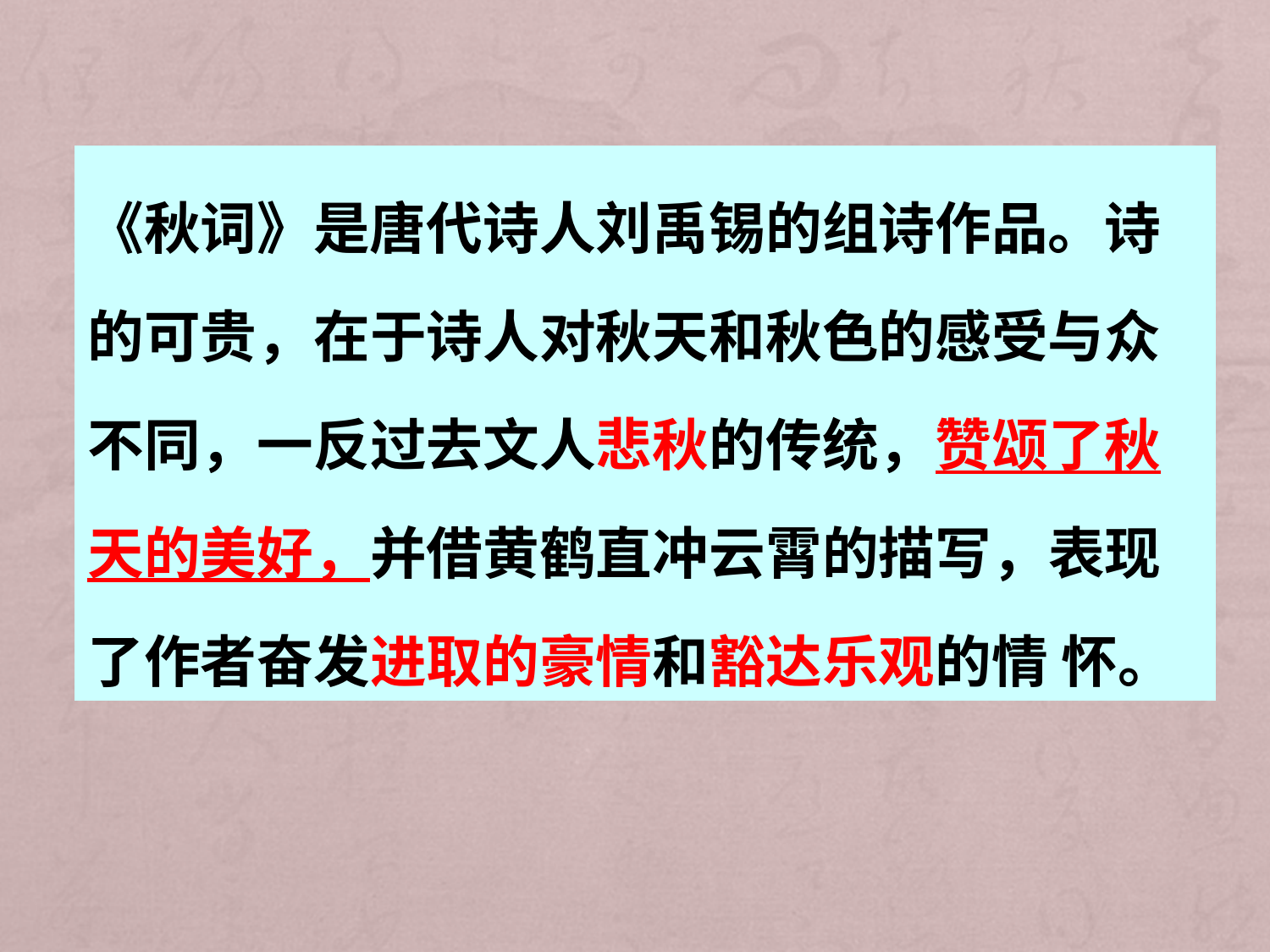

《秋词》是唐代诗人刘禹锡的组诗作品。诗的可贵，在于诗人对秋天和秋色的感受与众不同，一反过去文人悲秋的传统，赞颂了秋天的美好，并借黄鹤直冲云霄的描写，表现了作者奋发进取的豪情和豁达乐观的情 怀。